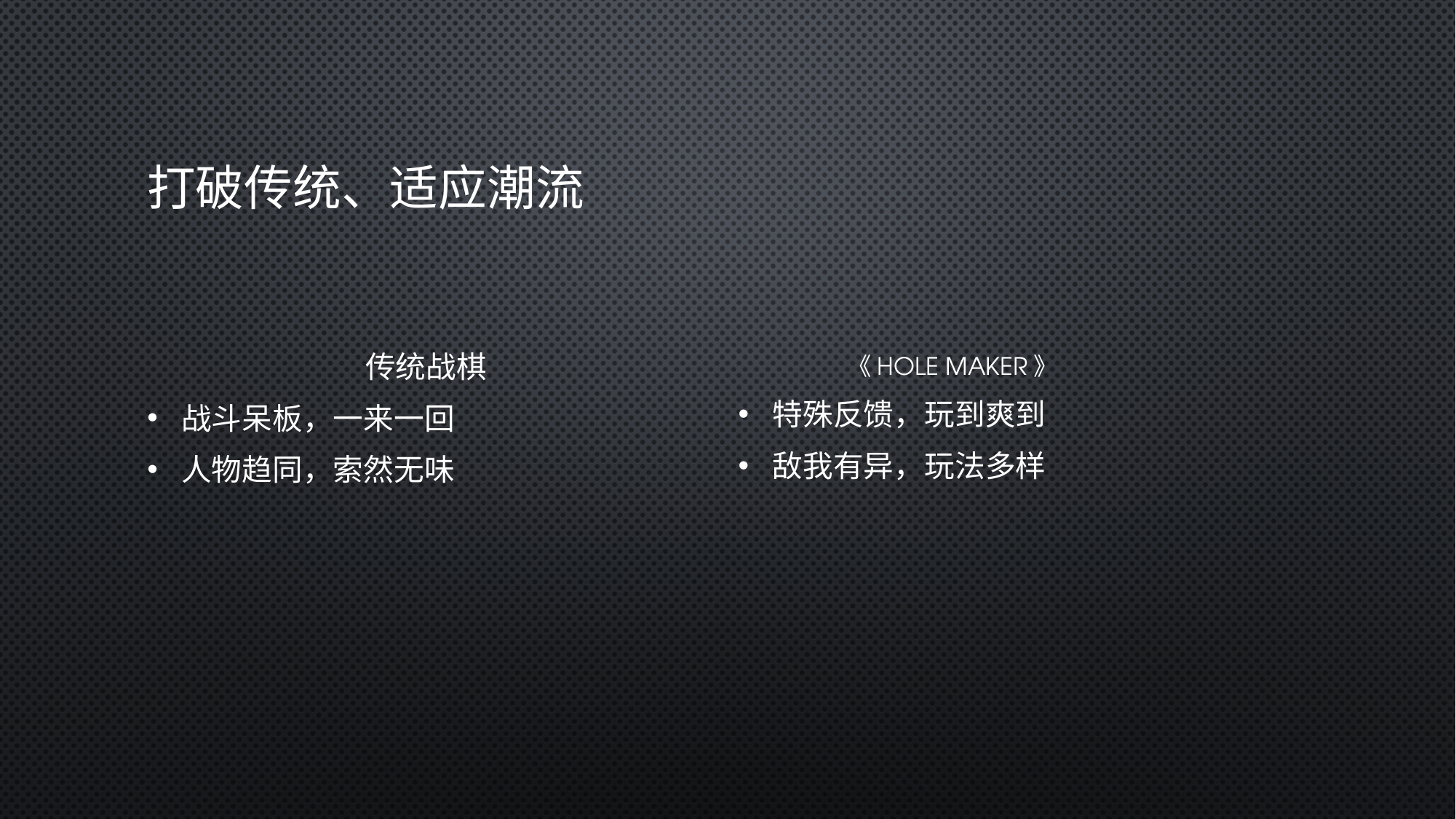

# 打破传统、适应潮流
		传统战棋
战斗呆板，一来一回
人物趋同，索然无味
《Hole Maker》
特殊反馈，玩到爽到
敌我有异，玩法多样